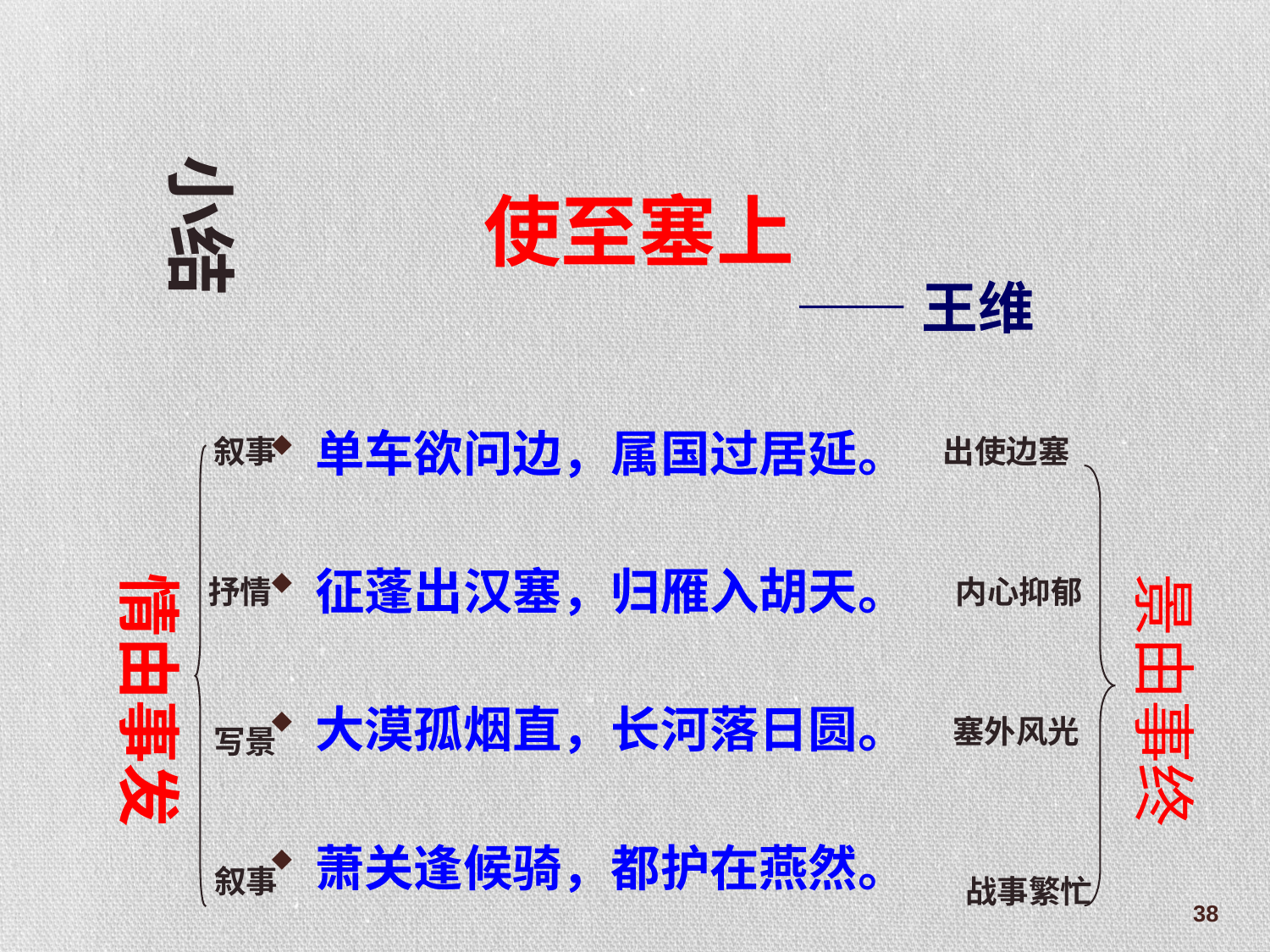

使至塞上

小结
——王维
单车欲问边，属国过居延。

征蓬出汉塞，归雁入胡天。

大漠孤烟直，长河落日圆。

萧关逢候骑，都护在燕然。

叙事
出使边塞

情由事发
景由事终
抒情
内心抑郁

塞外风光

写景
叙事
战事繁忙
38